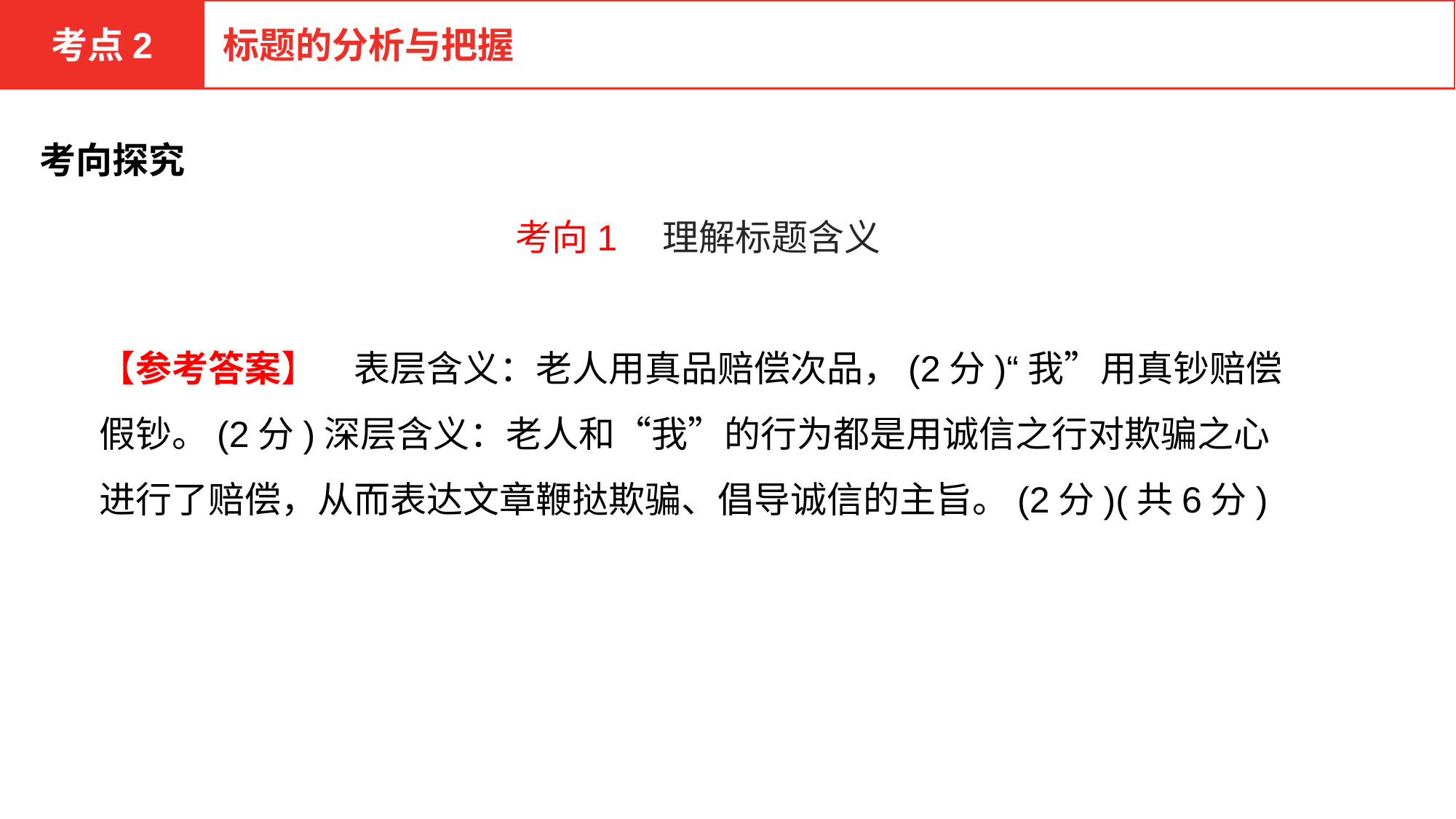

考点2
标题的分析与把握
考向探究
考向1　理解标题含义

【参考答案】　表层含义：老人用真品赔偿次品，(2分)“我”用真钞赔偿假钞。(2分)深层含义：老人和“我”的行为都是用诚信之行对欺骗之心进行了赔偿，从而表达文章鞭挞欺骗、倡导诚信的主旨。(2分)(共6分)